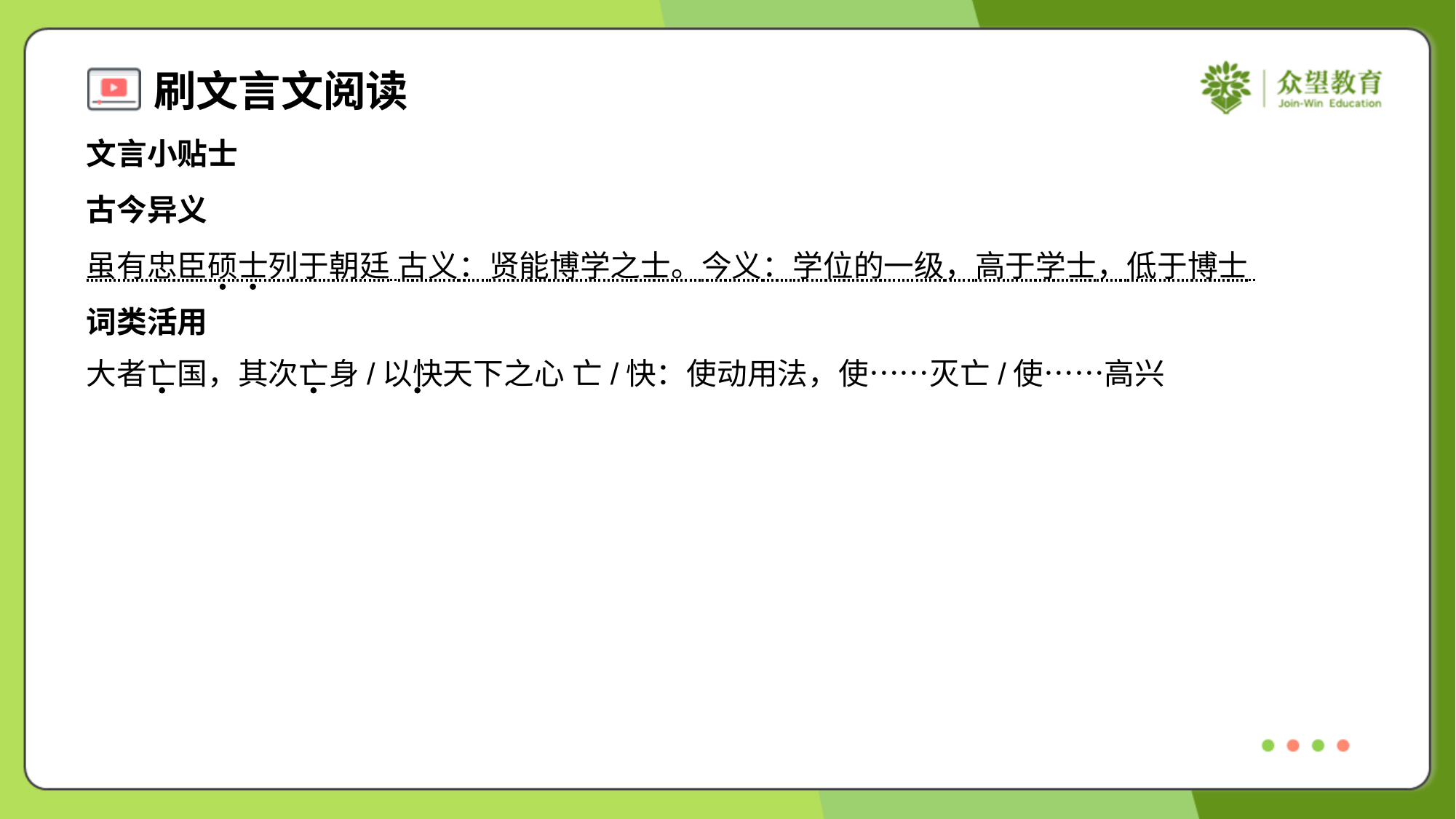

文言小贴士
古今异义
虽有忠臣硕士列于朝廷 古义：贤能博学之士。今义：学位的一级，高于学士，低于博士
词类活用
大者亡国，其次亡身/以快天下之心 亡/快：使动用法，使……灭亡/使……高兴